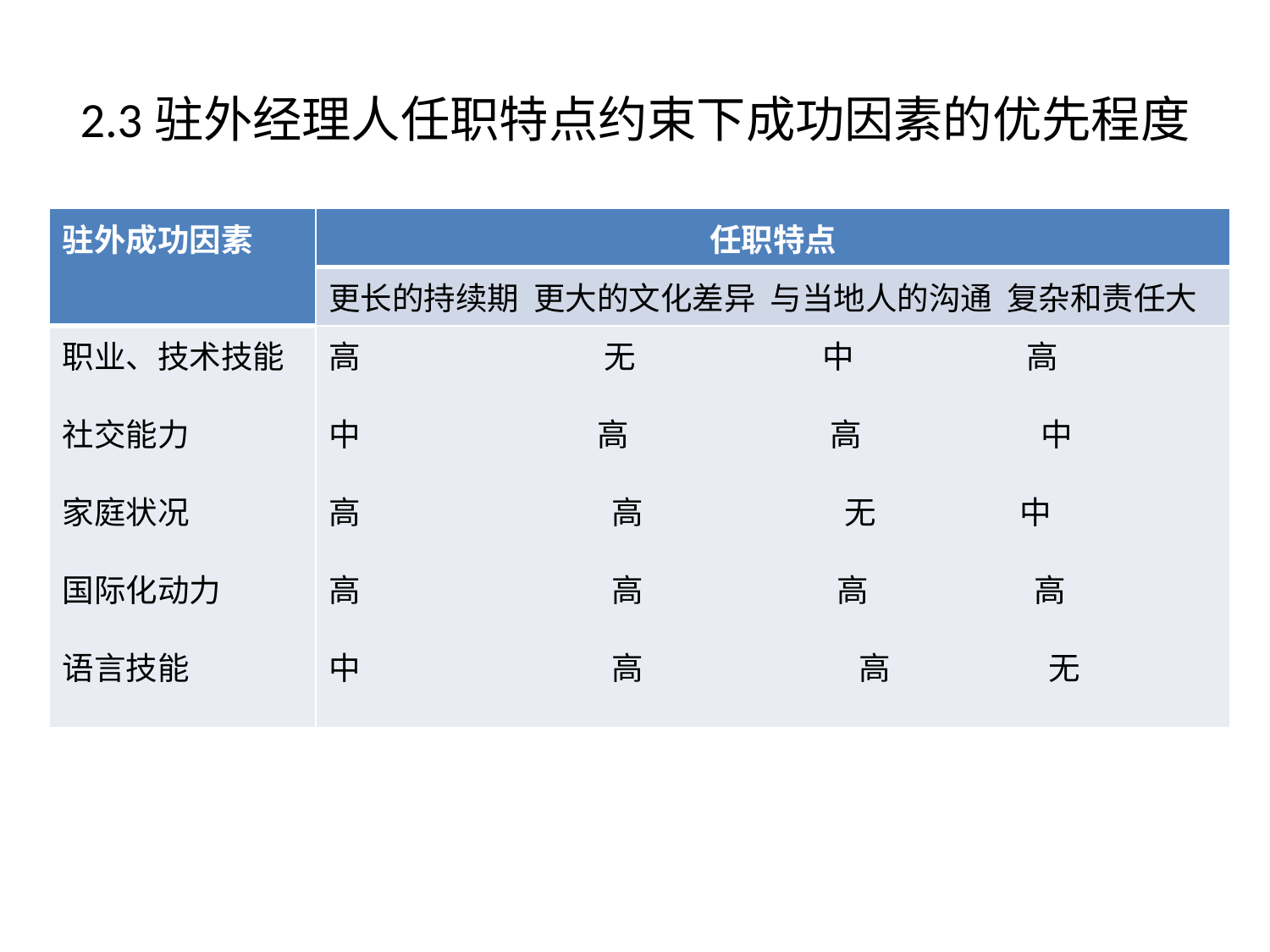

# 2.3驻外经理人任职特点约束下成功因素的优先程度
| 驻外成功因素 | 任职特点 |
| --- | --- |
|  | 更长的持续期 更大的文化差异 与当地人的沟通 复杂和责任大 |
| 职业、技术技能 社交能力 家庭状况 国际化动力 语言技能 | 高 无 中 高 中 高 高 中 高 高 无 中 高 高 高 高 中 高 高 无 |